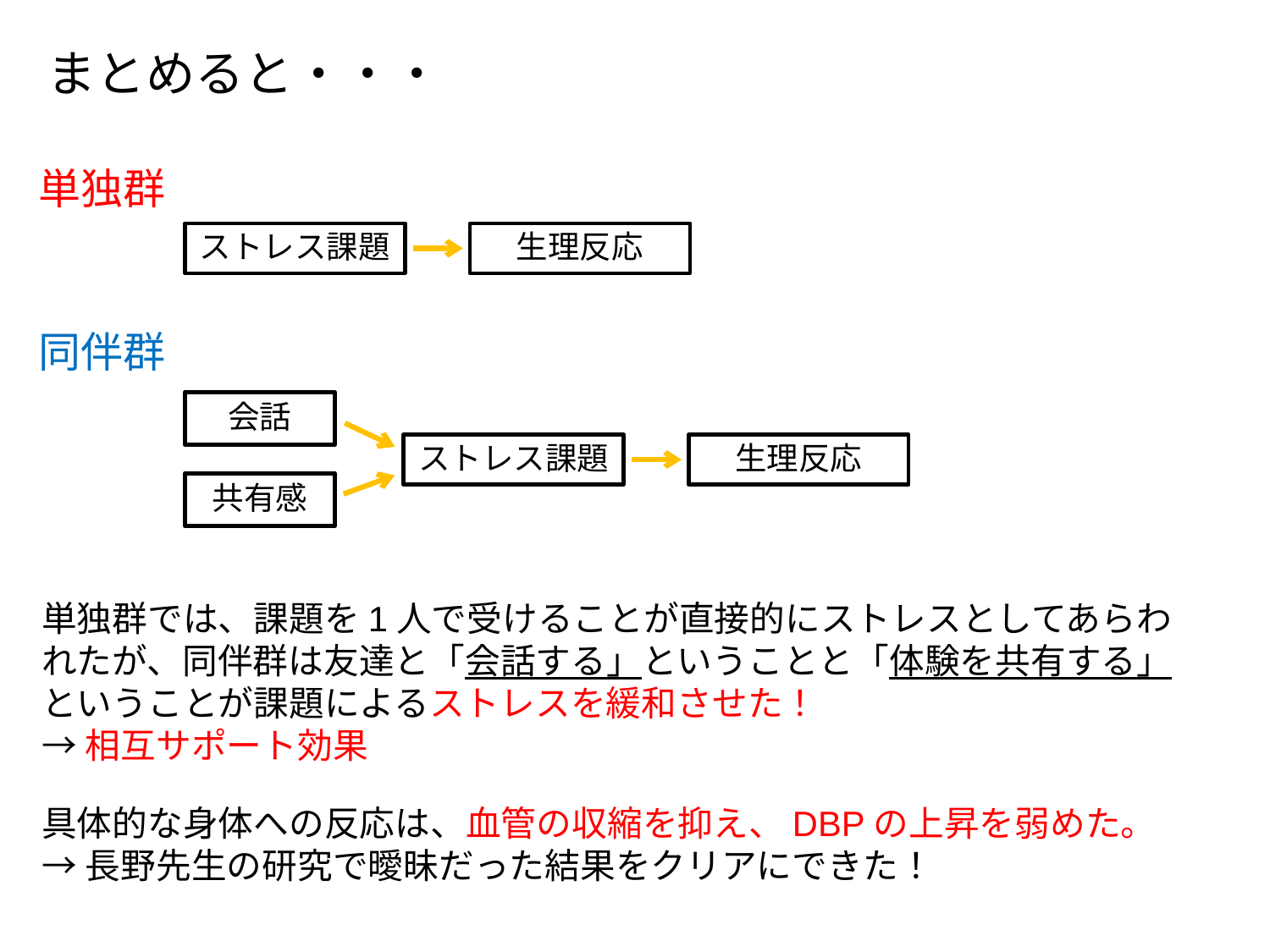

まとめると・・・
単独群
ストレス課題

生理反応

同伴群
会話

ストレス課題

生理反応

共有感

単独群では、課題を1人で受けることが直接的にストレスとしてあらわれたが、同伴群は友達と「会話する」ということと「体験を共有する」ということが課題によるストレスを緩和させた！
→相互サポート効果
具体的な身体への反応は、血管の収縮を抑え、DBPの上昇を弱めた。
→長野先生の研究で曖昧だった結果をクリアにできた！